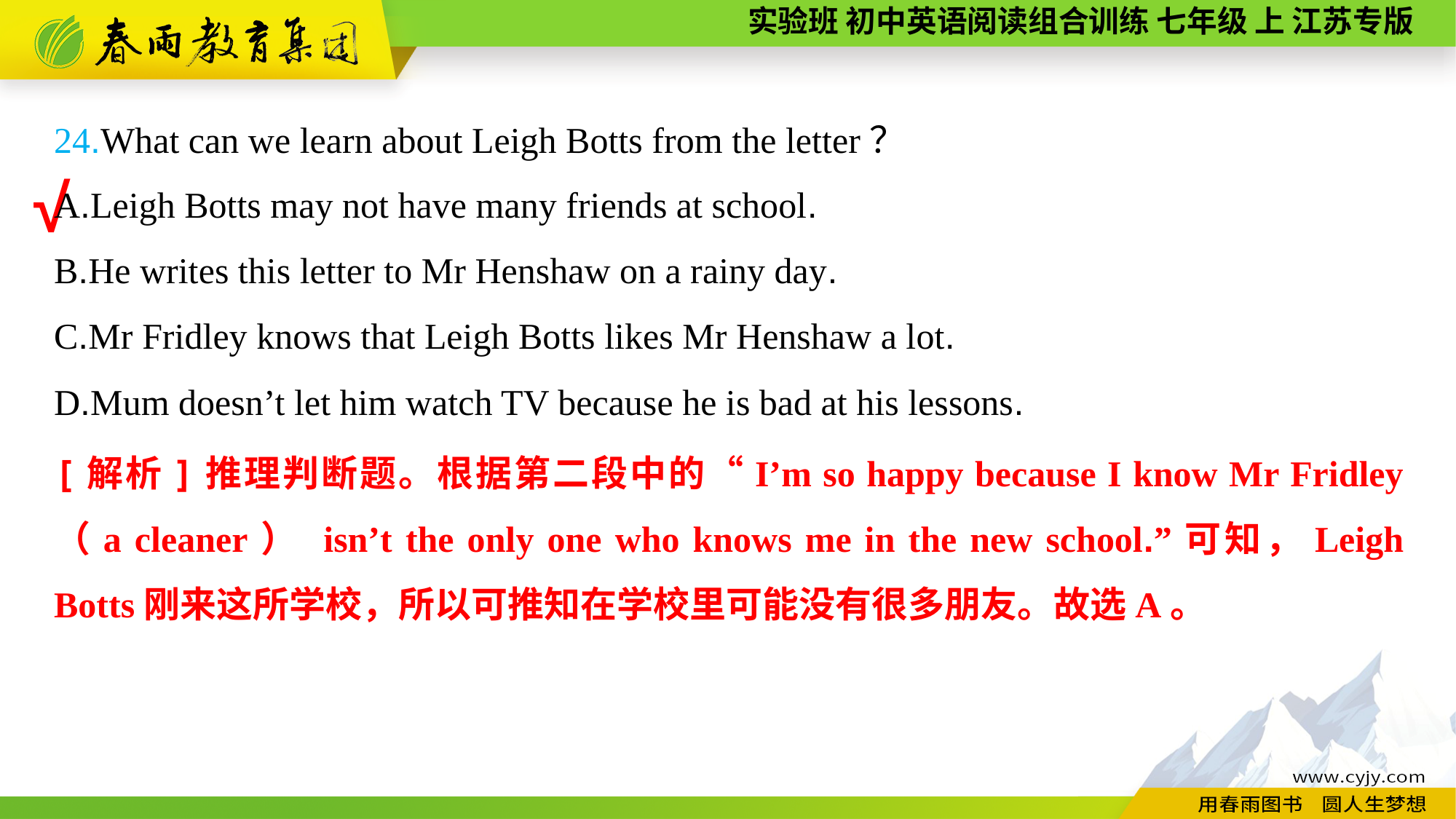

24.What can we learn about Leigh Botts from the letter？
A.Leigh Botts may not have many friends at school.
B.He writes this letter to Mr Henshaw on a rainy day.
C.Mr Fridley knows that Leigh Botts likes Mr Henshaw a lot.
D.Mum doesn’t let him watch TV because he is bad at his lessons.
√
[解析]推理判断题。根据第二段中的“I’m so happy because I know Mr Fridley （a cleaner） isn’t the only one who knows me in the new school.”可知，Leigh Botts刚来这所学校，所以可推知在学校里可能没有很多朋友。故选A。